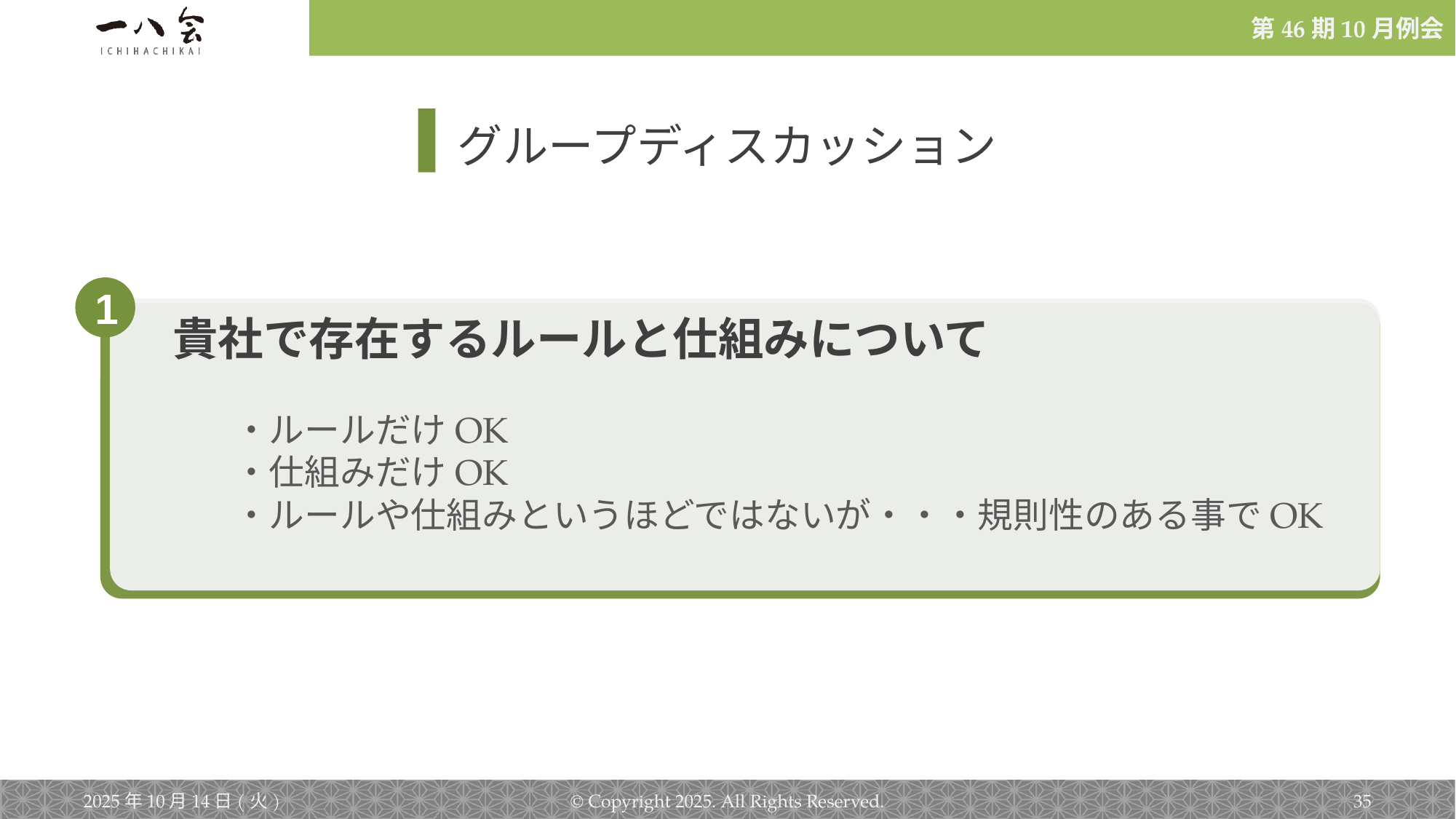

グループディスカッション
1
　貴社で存在するルールと仕組みについて

　　　・ルールだけOK
　　　・仕組みだけOK
　　　・ルールや仕組みというほどではないが・・・規則性のある事でOK

2025年10月14日(火)
© Copyright 2025. All Rights Reserved.
35